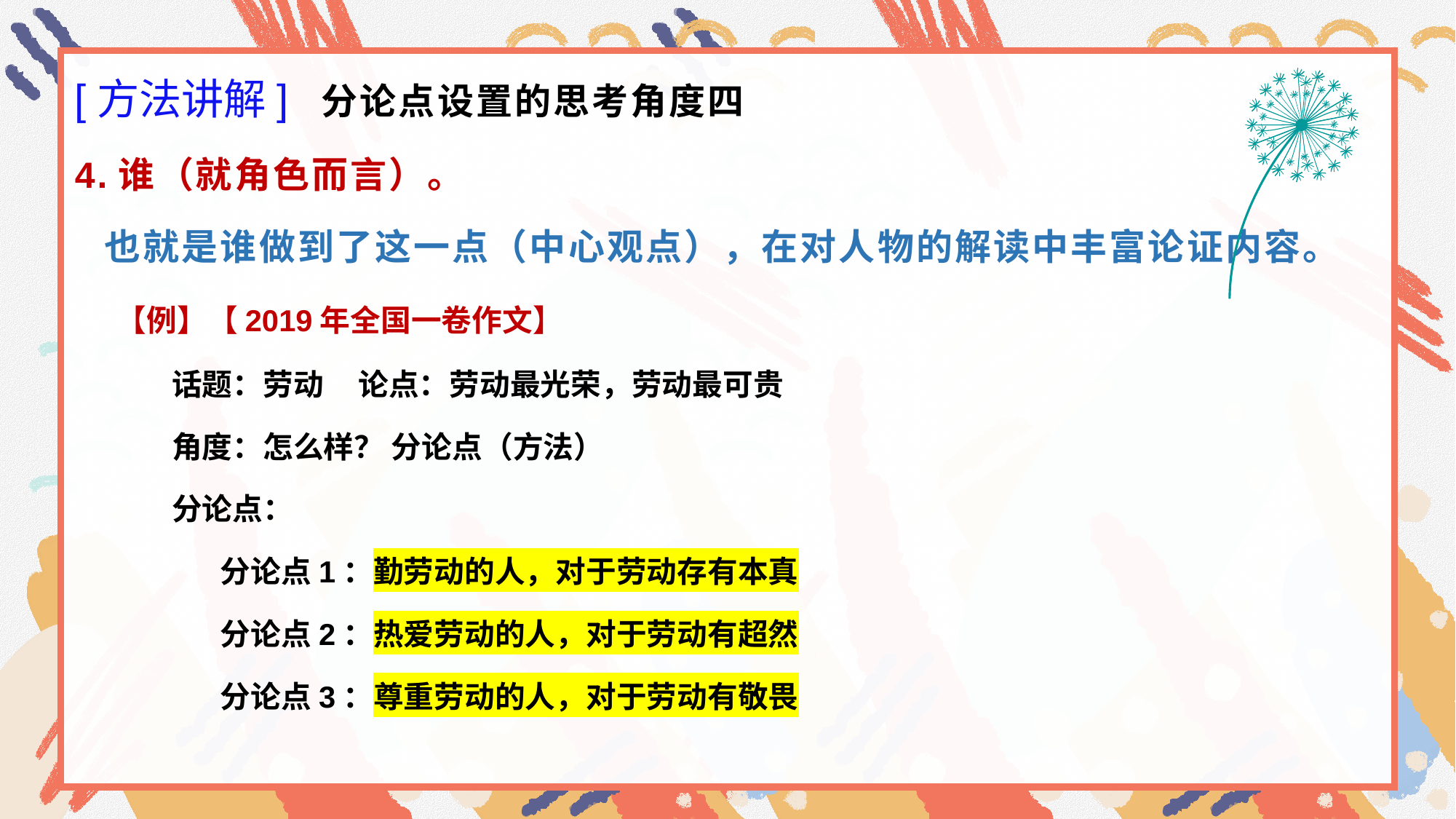

[方法讲解]  分论点设置的思考角度四
4.谁（就角色而言）。
  也就是谁做到了这一点（中心观点），在对人物的解读中丰富论证内容。
    【例】【2019年全国一卷作文】
             话题：劳动     论点：劳动最光荣，劳动最可贵
             角度：怎么样？ 分论点（方法）
             分论点：
                    分论点1：勤劳动的人，对于劳动存有本真
                    分论点2：热爱劳动的人，对于劳动有超然
                    分论点3：尊重劳动的人，对于劳动有敬畏